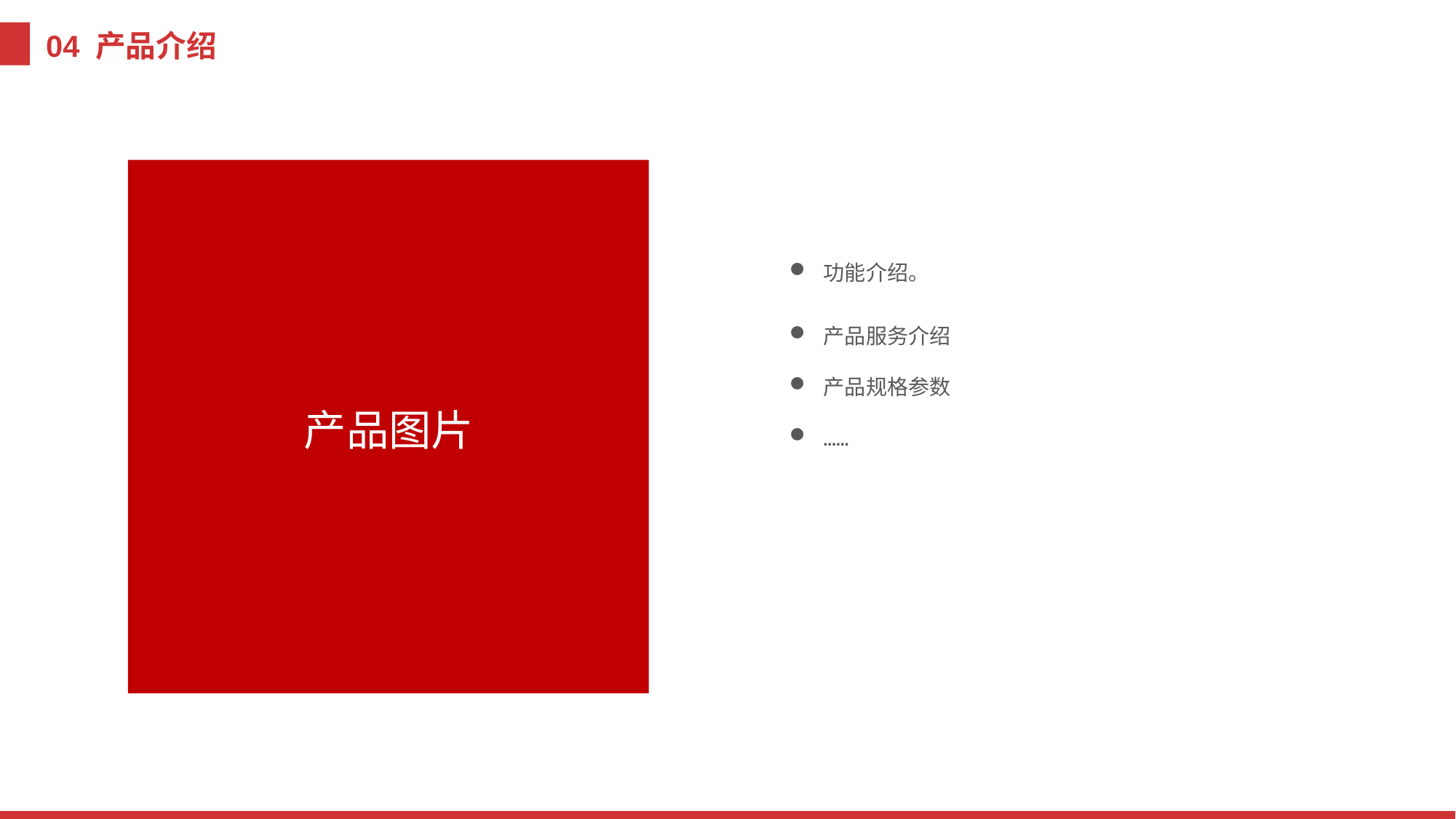

04 产品介绍

功能介绍。

产品服务介绍

产品规格参数

……
产品图片